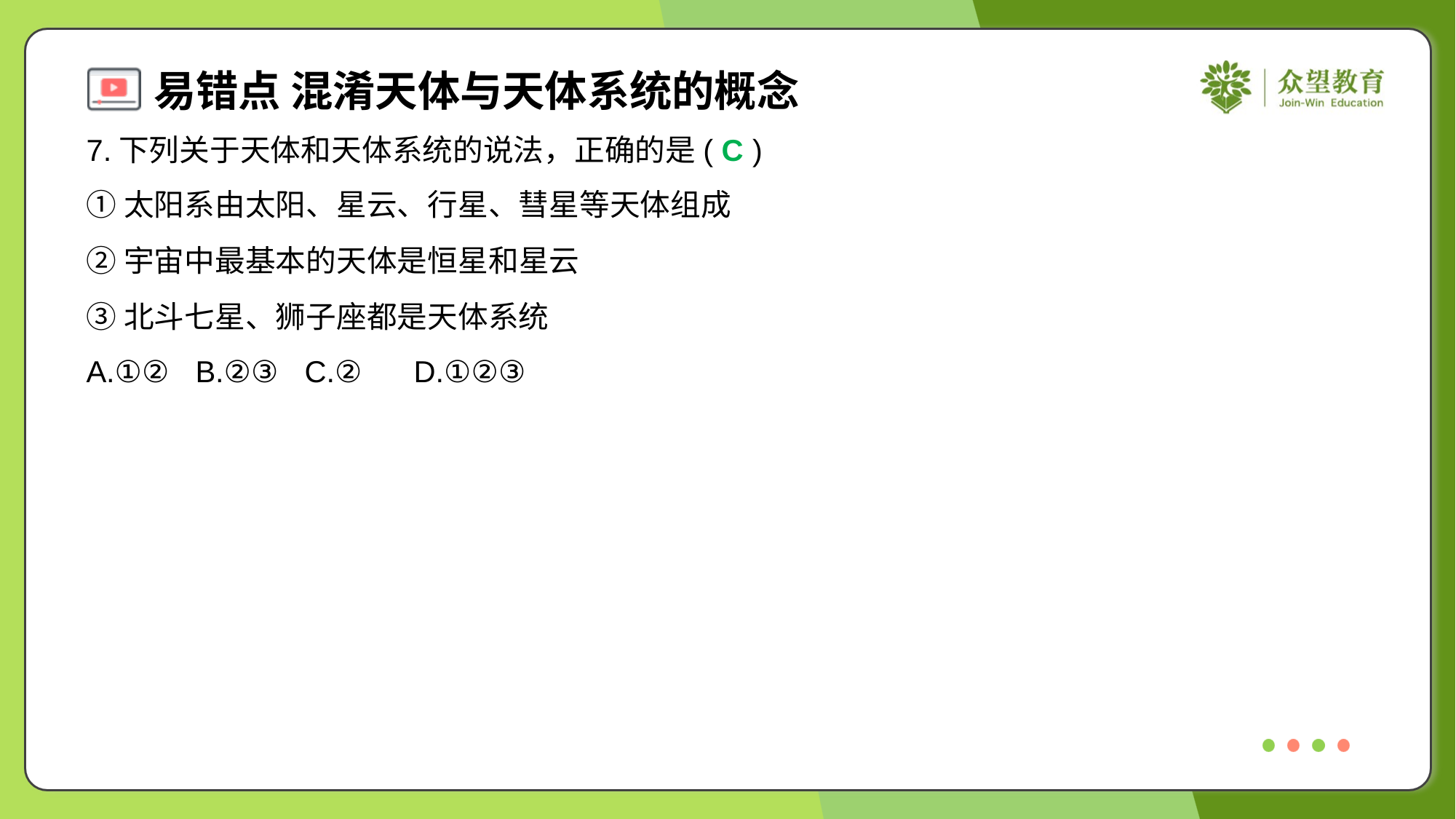

7.下列关于天体和天体系统的说法，正确的是(     )
C
①太阳系由太阳、星云、行星、彗星等天体组成
②宇宙中最基本的天体是恒星和星云
③北斗七星、狮子座都是天体系统
A.①②	B.②③	C.②	D.①②③